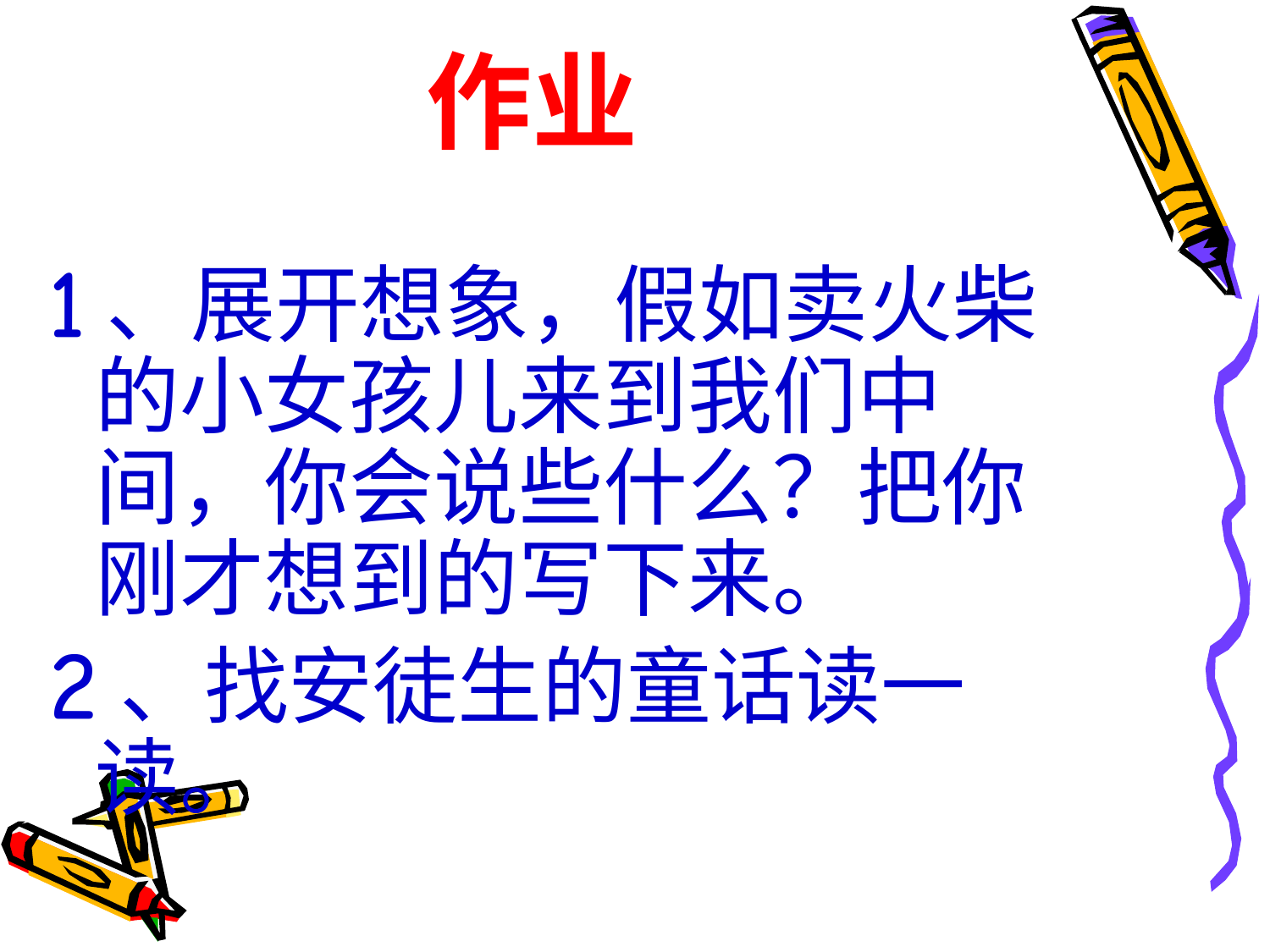

# 作业
1、展开想象，假如卖火柴的小女孩儿来到我们中间，你会说些什么？把你刚才想到的写下来。
2、找安徒生的童话读一读。